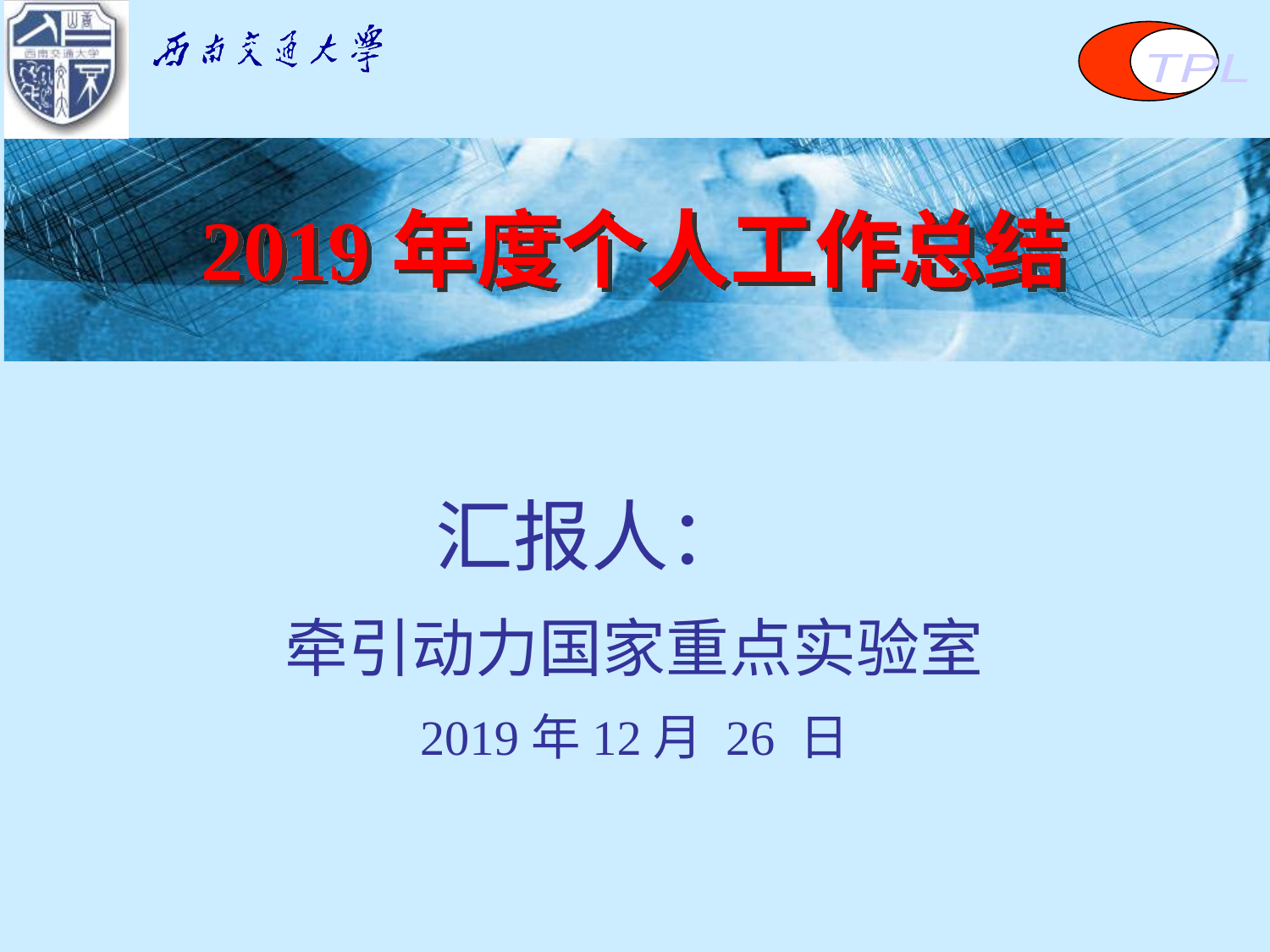

TPL
2019年度个人工作总结
汇报人：
牵引动力国家重点实验室
2019年12月 26 日